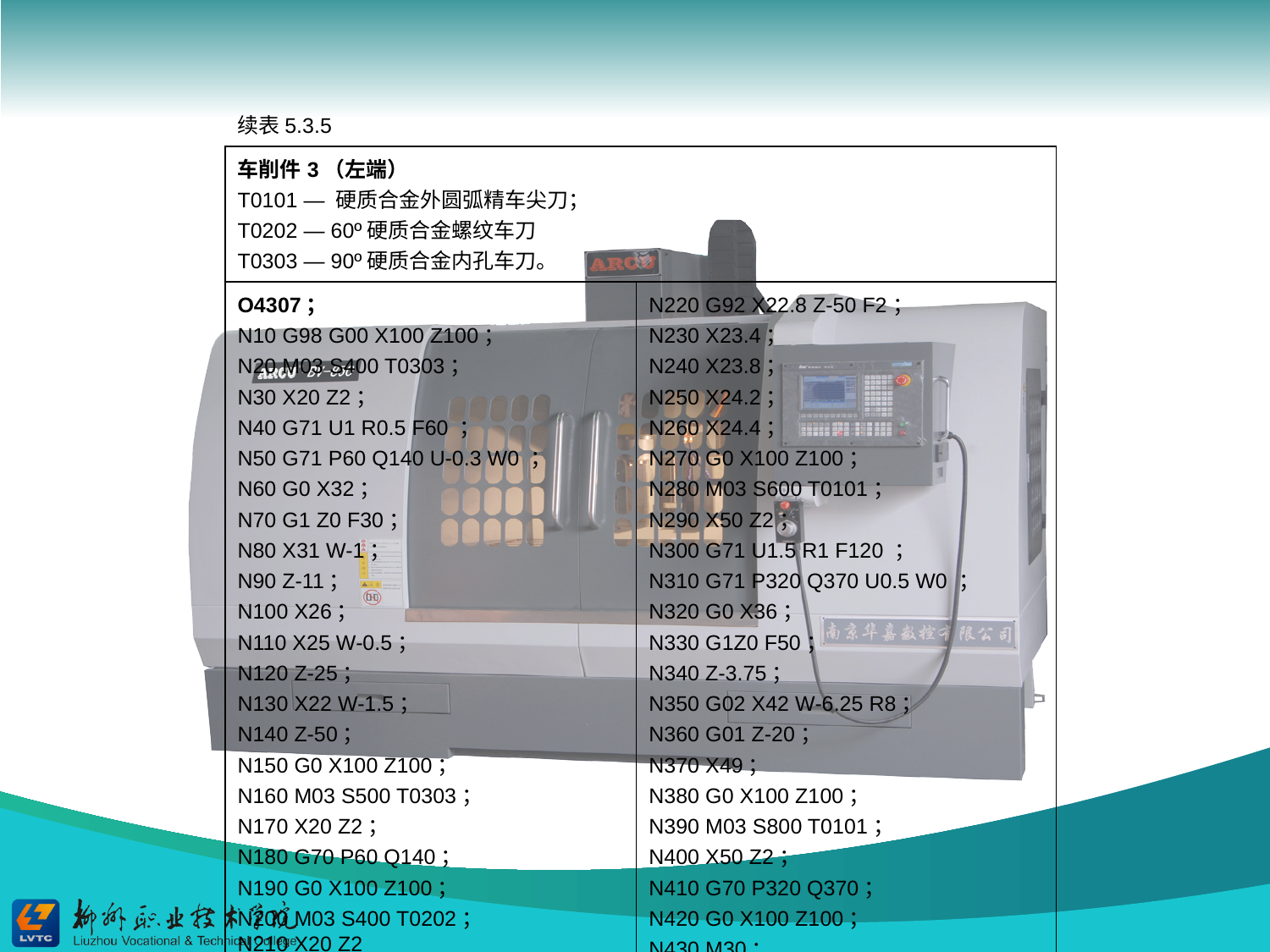

续表5.3.5
| 车削件3（左端） T0101 — 硬质合金外圆弧精车尖刀； T0202 — 60º硬质合金螺纹车刀 T0303 — 90º硬质合金内孔车刀。 |  |
| --- | --- |
| O4307； N10 G98 G00 X100 Z100； N20 M03 S400 T0303； N30 X20 Z2； N40 G71 U1 R0.5 F60 ； N50 G71 P60 Q140 U-0.3 W0 ； N60 G0 X32； N70 G1 Z0 F30； N80 X31 W-1； N90 Z-11； N100 X26； N110 X25 W-0.5； N120 Z-25； N130 X22 W-1.5； N140 Z-50； N150 G0 X100 Z100； N160 M03 S500 T0303； N170 X20 Z2； N180 G70 P60 Q140； N190 G0 X100 Z100； N200 M03 S400 T0202； N210 X20 Z2 | N220 G92 X22.8 Z-50 F2； N230 X23.4； N240 X23.8； N250 X24.2； N260 X24.4； N270 G0 X100 Z100； N280 M03 S600 T0101； N290 X50 Z2； N300 G71 U1.5 R1 F120 ； N310 G71 P320 Q370 U0.5 W0 ； N320 G0 X36； N330 G1Z0 F50； N340 Z-3.75； N350 G02 X42 W-6.25 R8； N360 G01 Z-20； N370 X49； N380 G0 X100 Z100； N390 M03 S800 T0101； N400 X50 Z2； N410 G70 P320 Q370； N420 G0 X100 Z100； N430 M30； |